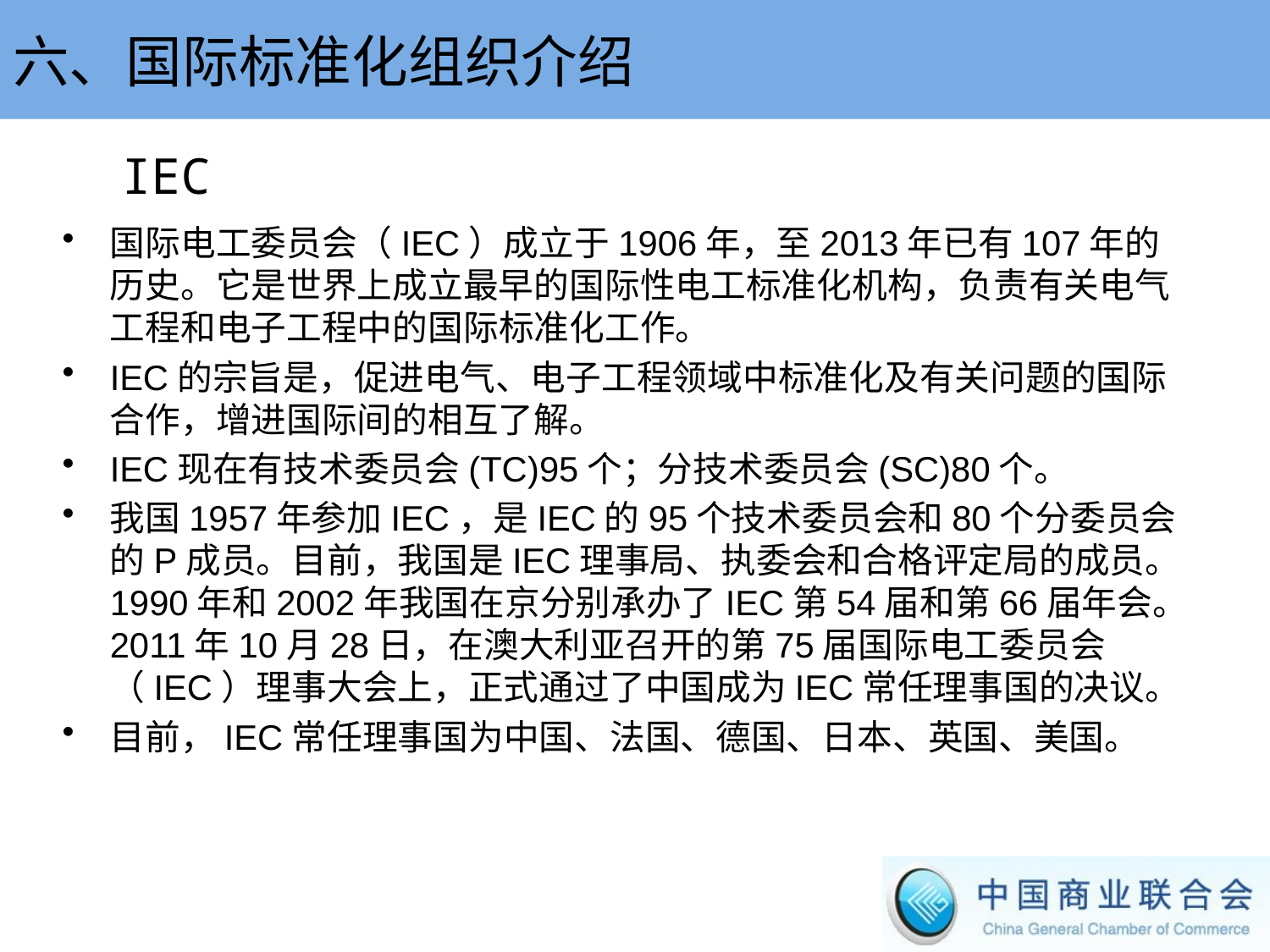

六、国际标准化组织介绍
IEC
国际电工委员会（IEC）成立于1906年，至2013年已有107年的历史。它是世界上成立最早的国际性电工标准化机构，负责有关电气工程和电子工程中的国际标准化工作。
IEC的宗旨是，促进电气、电子工程领域中标准化及有关问题的国际合作，增进国际间的相互了解。
IEC现在有技术委员会(TC)95个；分技术委员会(SC)80个。
我国1957年参加IEC，是IEC的95个技术委员会和80个分委员会的P成员。目前，我国是IEC理事局、执委会和合格评定局的成员。1990年和2002年我国在京分别承办了IEC第54届和第66届年会。2011年10月28日，在澳大利亚召开的第75届国际电工委员会（IEC）理事大会上，正式通过了中国成为IEC常任理事国的决议。
目前，IEC常任理事国为中国、法国、德国、日本、英国、美国。